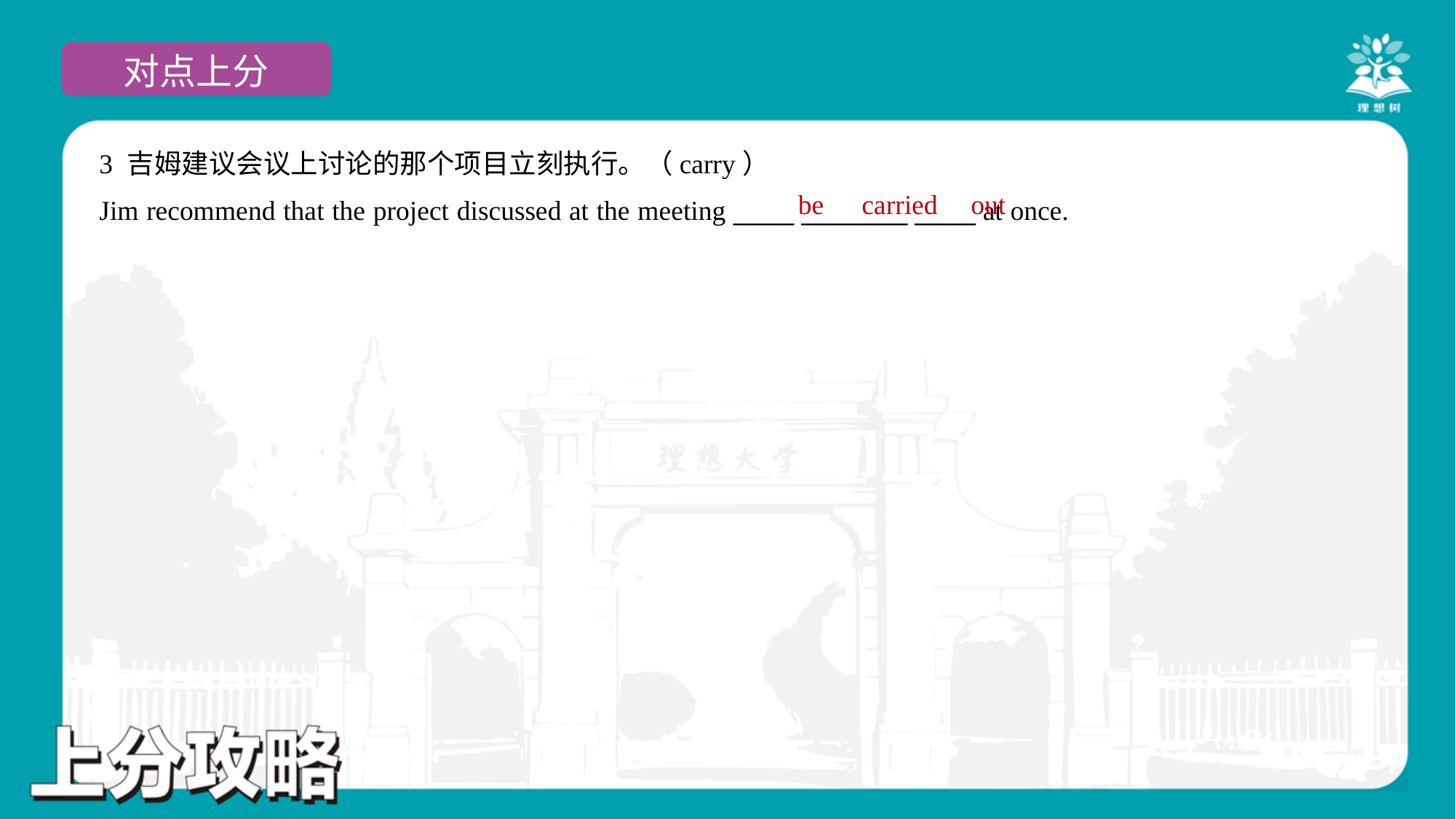

3 吉姆建议会议上讨论的那个项目立刻执行。（carry）
Jim recommend that the project discussed at the meeting ____ _______ ____ at once.
be
carried
out